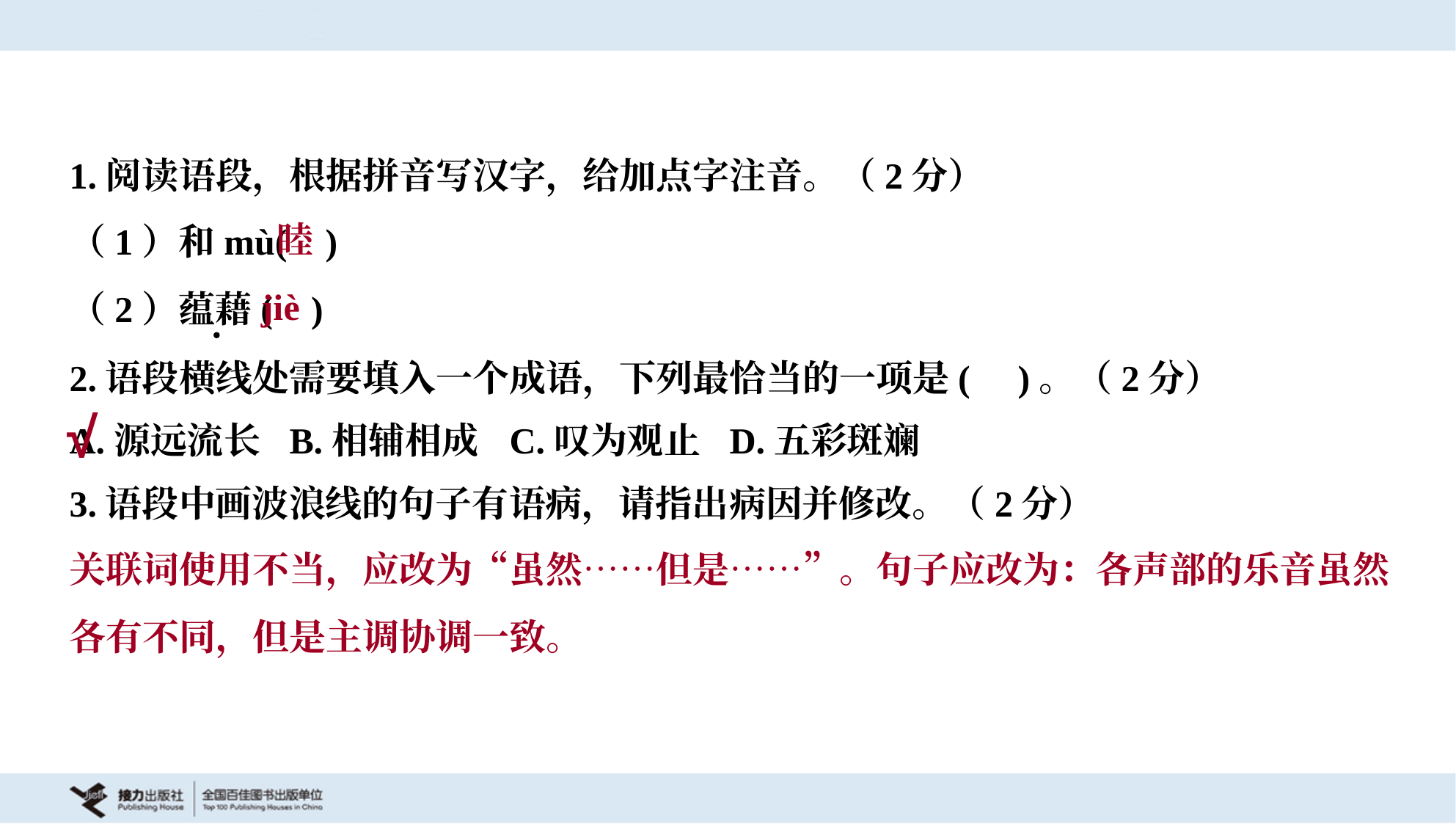

1.阅读语段，根据拼音写汉字，给加点字注音。（2分）
（1）和mù(    )
（2）蕴藉(    )
睦
jiè

2.语段横线处需要填入一个成语，下列最恰当的一项是(     )。（2分）
A.源远流长	B.相辅相成	C.叹为观止	D.五彩斑斓
√
3.语段中画波浪线的句子有语病，请指出病因并修改。（2分）
关联词使用不当，应改为“虽然……但是……”。句子应改为：各声部的乐音虽然
各有不同，但是主调协调一致。